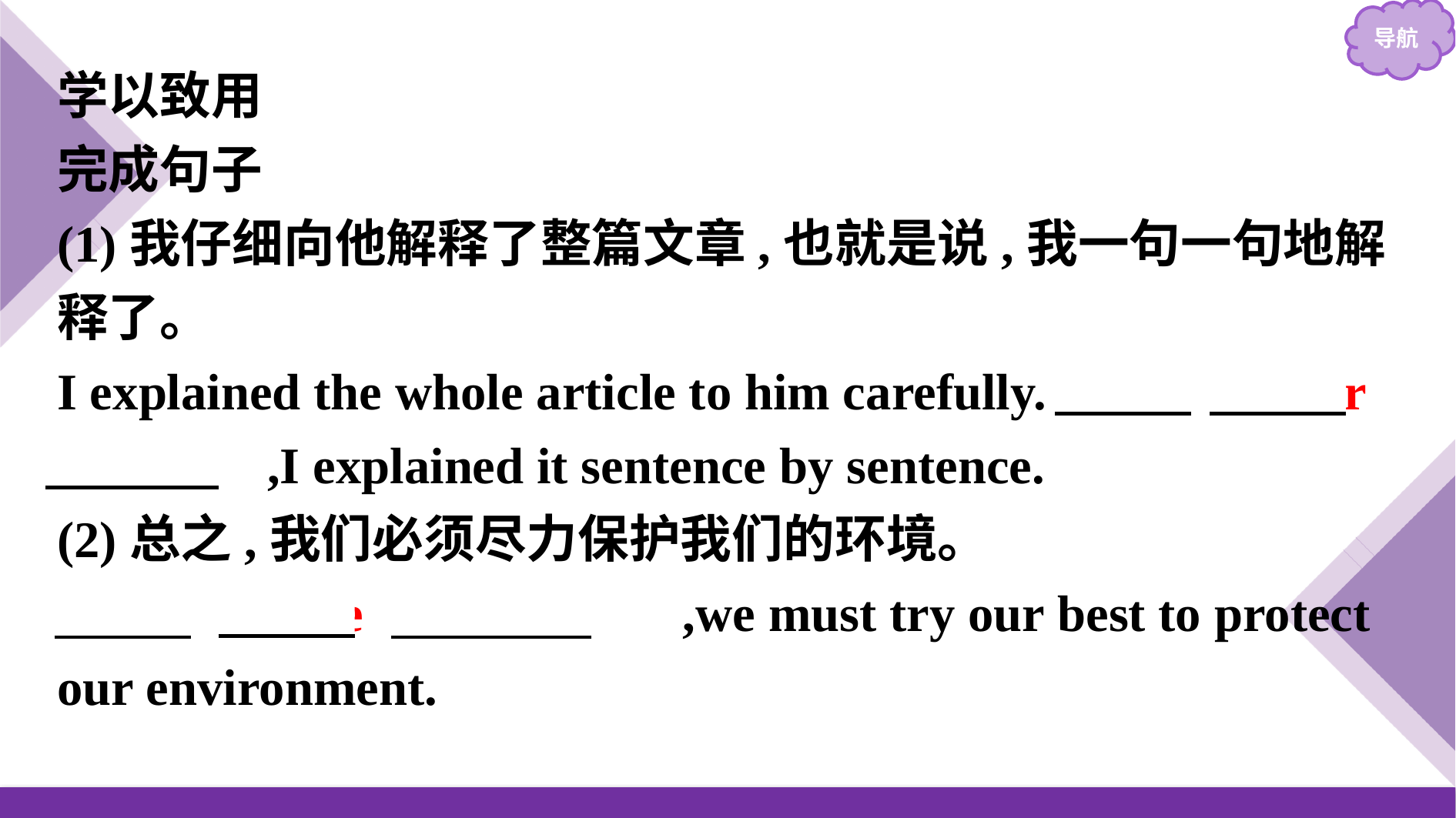

学以致用
完成句子
(1)我仔细向他解释了整篇文章,也就是说,我一句一句地解释了。
I explained the whole article to him carefully.　In      other words　,I explained it sentence by sentence.
(2)总之,我们必须尽力保护我们的环境。
　In      a/one      word　　,we must try our best to protect our environment.